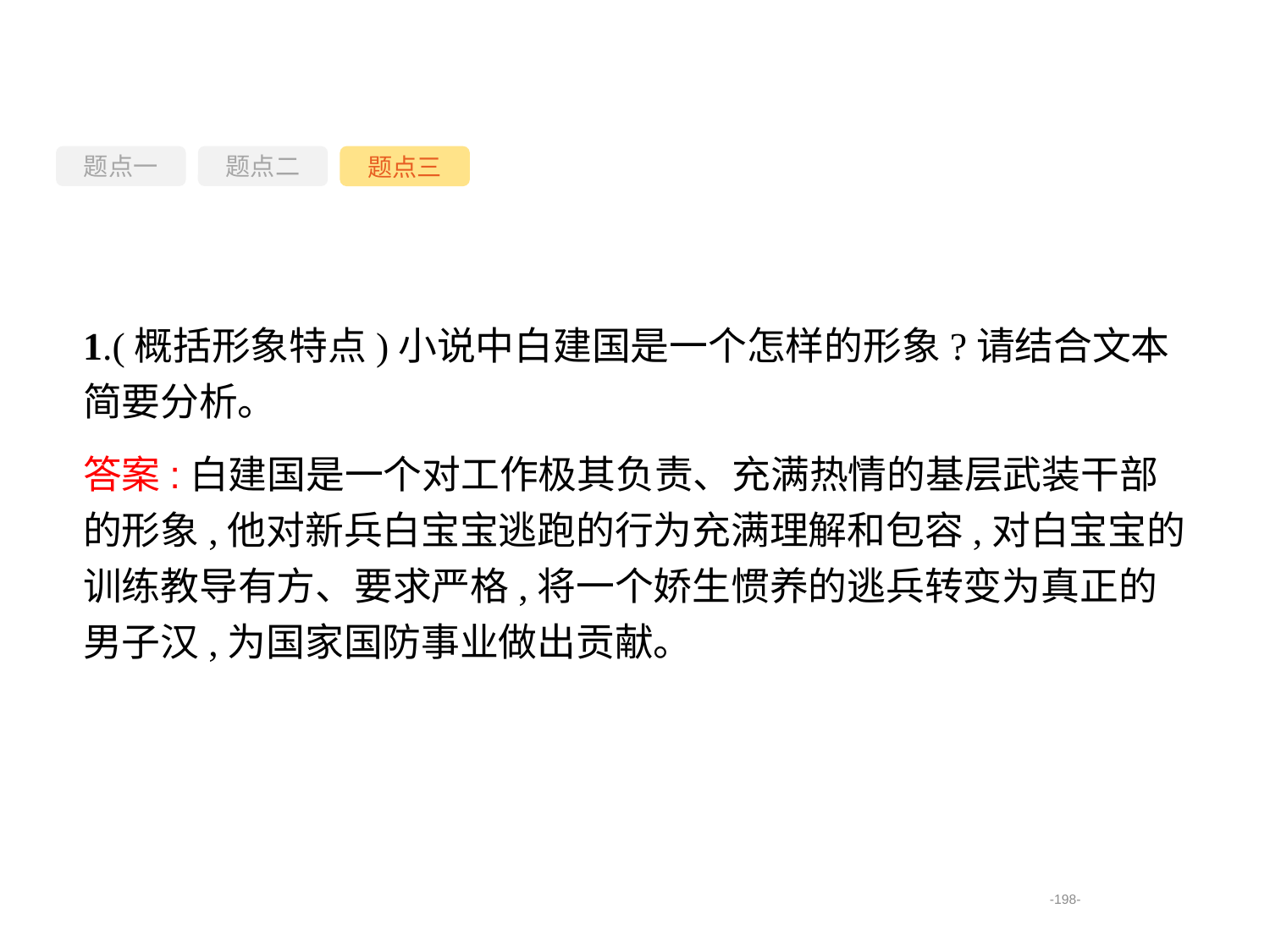

题点一
题点三
题点二
1.(概括形象特点)小说中白建国是一个怎样的形象?请结合文本简要分析。
答案:白建国是一个对工作极其负责、充满热情的基层武装干部的形象,他对新兵白宝宝逃跑的行为充满理解和包容,对白宝宝的训练教导有方、要求严格,将一个娇生惯养的逃兵转变为真正的男子汉,为国家国防事业做出贡献。
-198-